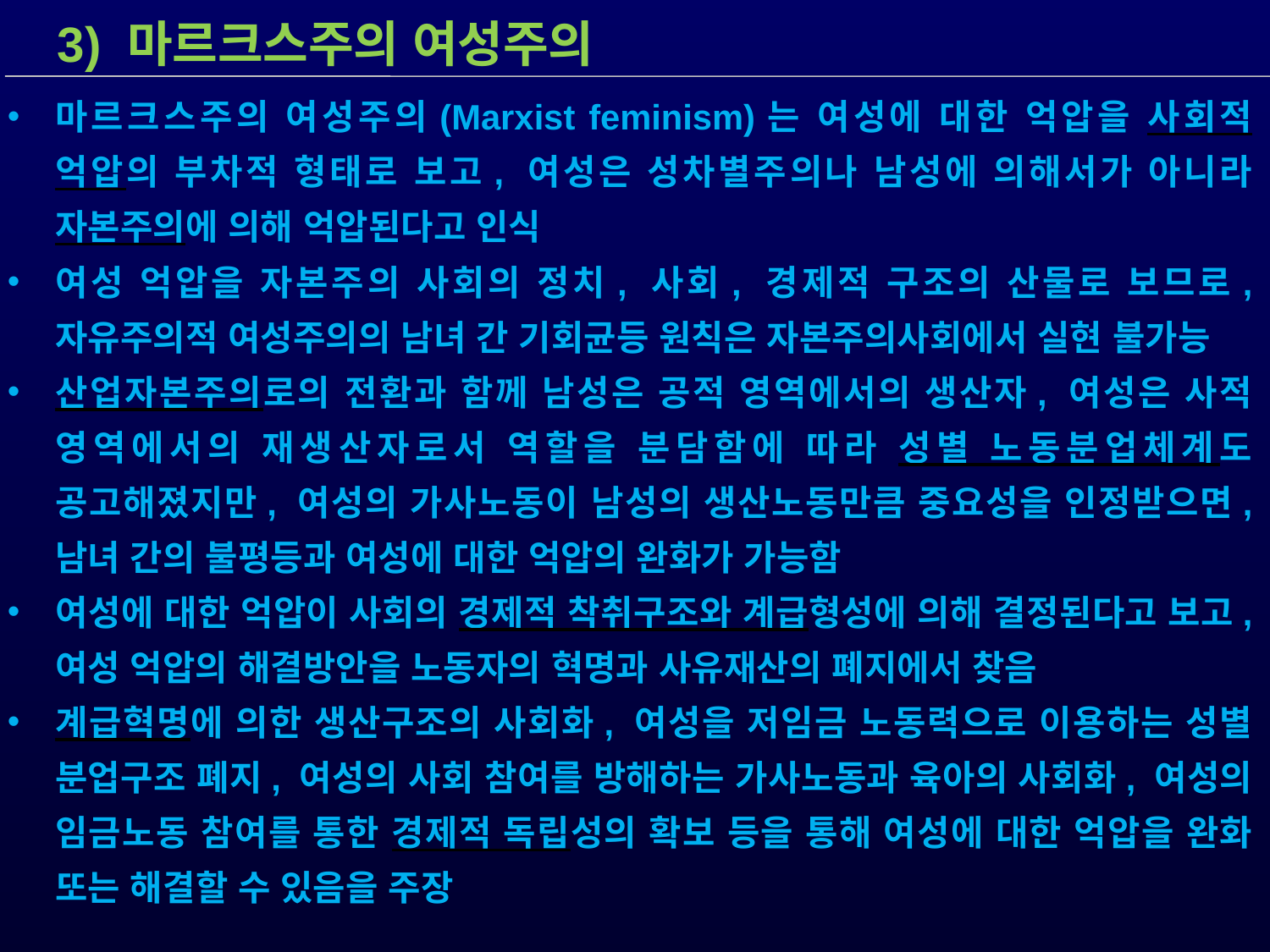

3) 마르크스주의 여성주의
마르크스주의 여성주의(Marxist feminism)는 여성에 대한 억압을 사회적 억압의 부차적 형태로 보고, 여성은 성차별주의나 남성에 의해서가 아니라 자본주의에 의해 억압된다고 인식
여성 억압을 자본주의 사회의 정치, 사회, 경제적 구조의 산물로 보므로, 자유주의적 여성주의의 남녀 간 기회균등 원칙은 자본주의사회에서 실현 불가능
산업자본주의로의 전환과 함께 남성은 공적 영역에서의 생산자, 여성은 사적 영역에서의 재생산자로서 역할을 분담함에 따라 성별 노동분업체계도 공고해졌지만, 여성의 가사노동이 남성의 생산노동만큼 중요성을 인정받으면, 남녀 간의 불평등과 여성에 대한 억압의 완화가 가능함
여성에 대한 억압이 사회의 경제적 착취구조와 계급형성에 의해 결정된다고 보고, 여성 억압의 해결방안을 노동자의 혁명과 사유재산의 폐지에서 찾음
계급혁명에 의한 생산구조의 사회화, 여성을 저임금 노동력으로 이용하는 성별 분업구조 폐지, 여성의 사회 참여를 방해하는 가사노동과 육아의 사회화, 여성의 임금노동 참여를 통한 경제적 독립성의 확보 등을 통해 여성에 대한 억압을 완화 또는 해결할 수 있음을 주장